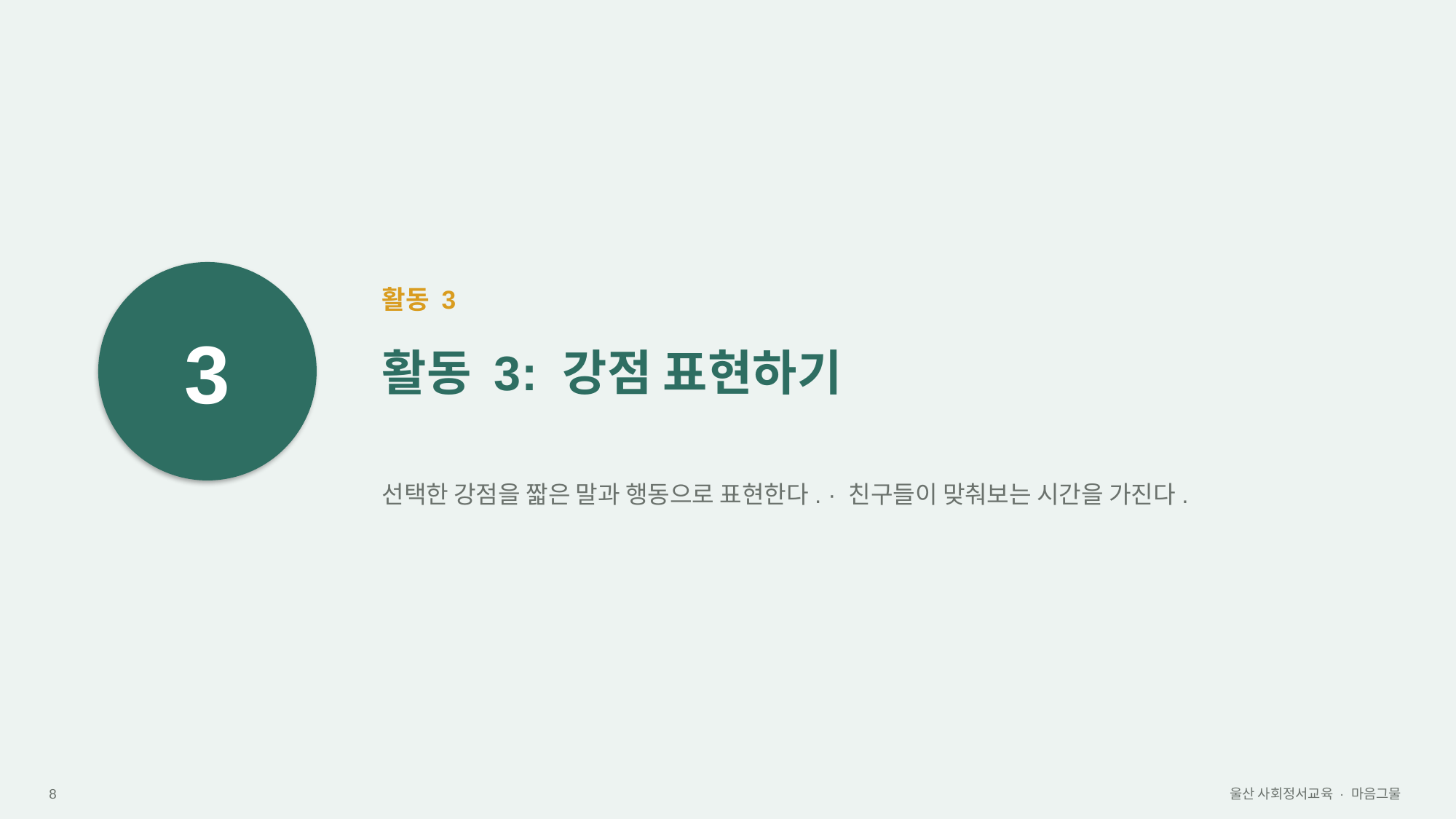

3
활동 3
활동 3: 강점 표현하기
선택한 강점을 짧은 말과 행동으로 표현한다. · 친구들이 맞춰보는 시간을 가진다.
8
울산 사회정서교육 · 마음그물